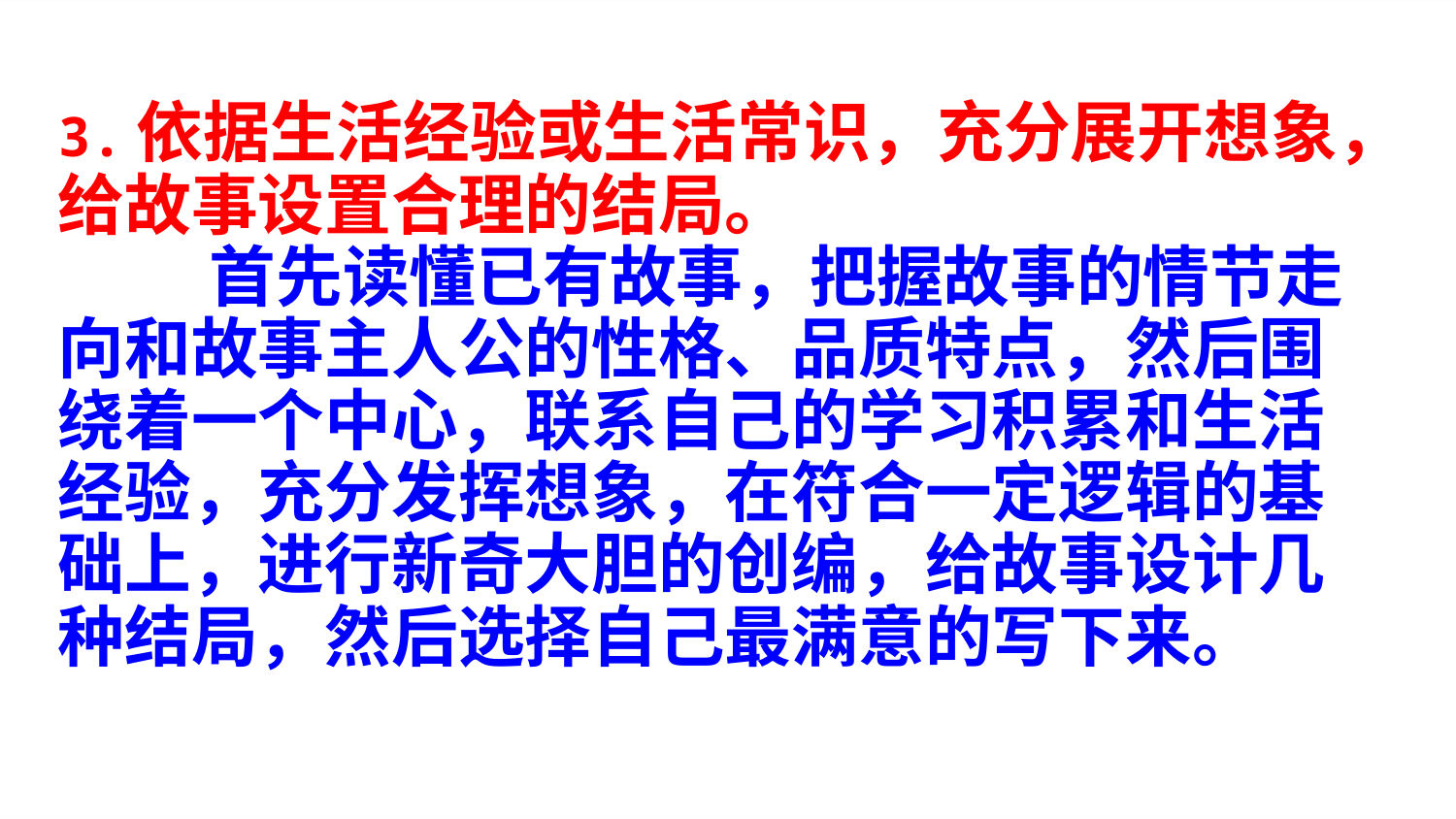

3.依据生活经验或生活常识，充分展开想象，给故事设置合理的结局。
         首先读懂已有故事，把握故事的情节走向和故事主人公的性格、品质特点，然后围绕着一个中心，联系自己的学习积累和生活经验，充分发挥想象，在符合一定逻辑的基础上，进行新奇大胆的创编，给故事设计几种结局，然后选择自己最满意的写下来。